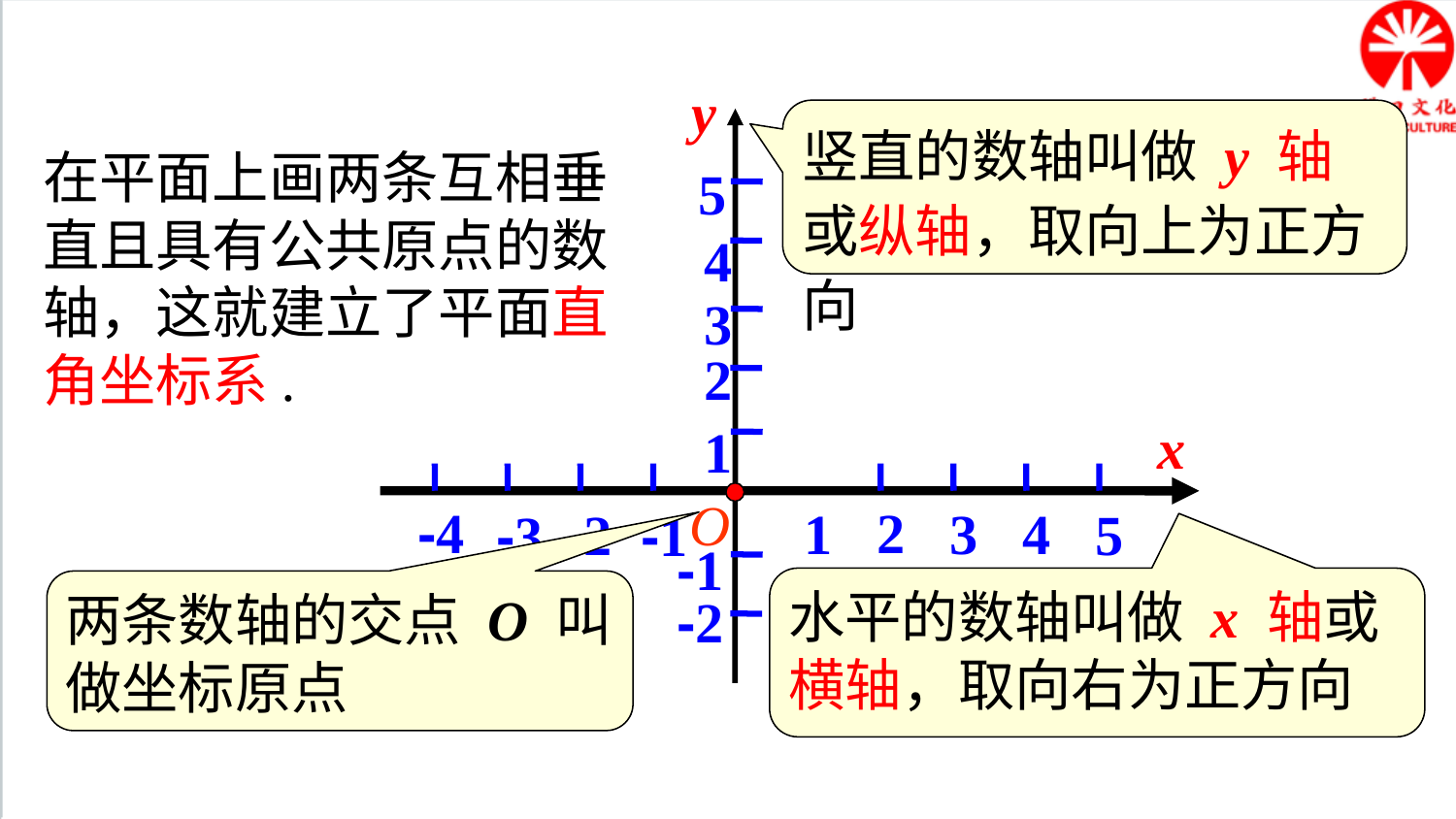

知识要点
y
竖直的数轴叫做 y 轴或纵轴，取向上为正方向

5

4
3

2
1

-1

-2
在平面上画两条互相垂直且具有公共原点的数轴，这就建立了平面直角坐标系.
x

O

-4
2

1
3
4
-2
5
-3
-1
水平的数轴叫做 x 轴或横轴，取向右为正方向
两条数轴的交点 O 叫做坐标原点